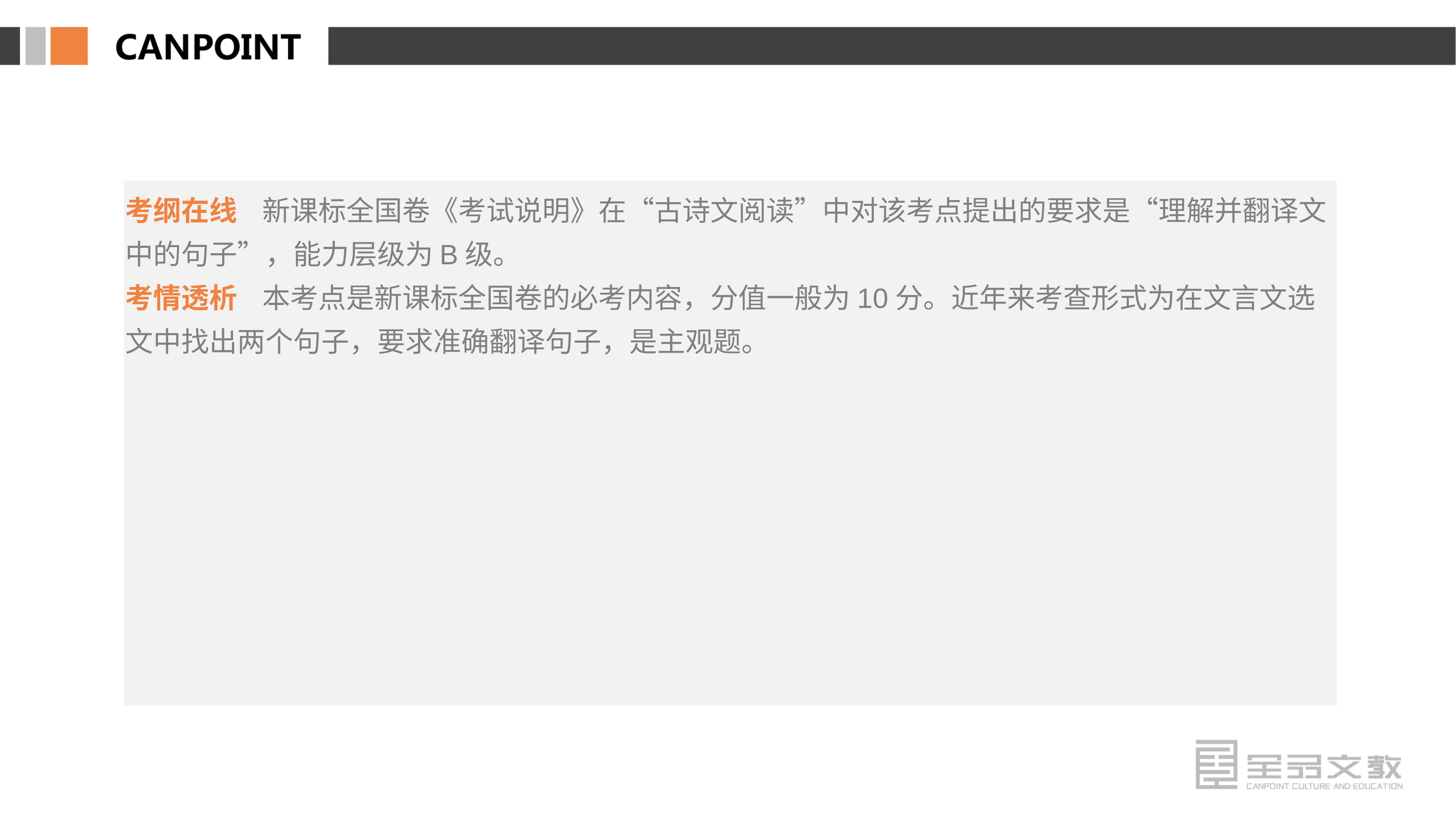

考纲在线    新课标全国卷《考试说明》在“古诗文阅读”中对该考点提出的要求是“理解并翻译文中的句子”，能力层级为B级。
考情透析    本考点是新课标全国卷的必考内容，分值一般为10分。近年来考查形式为在文言文选文中找出两个句子，要求准确翻译句子，是主观题。